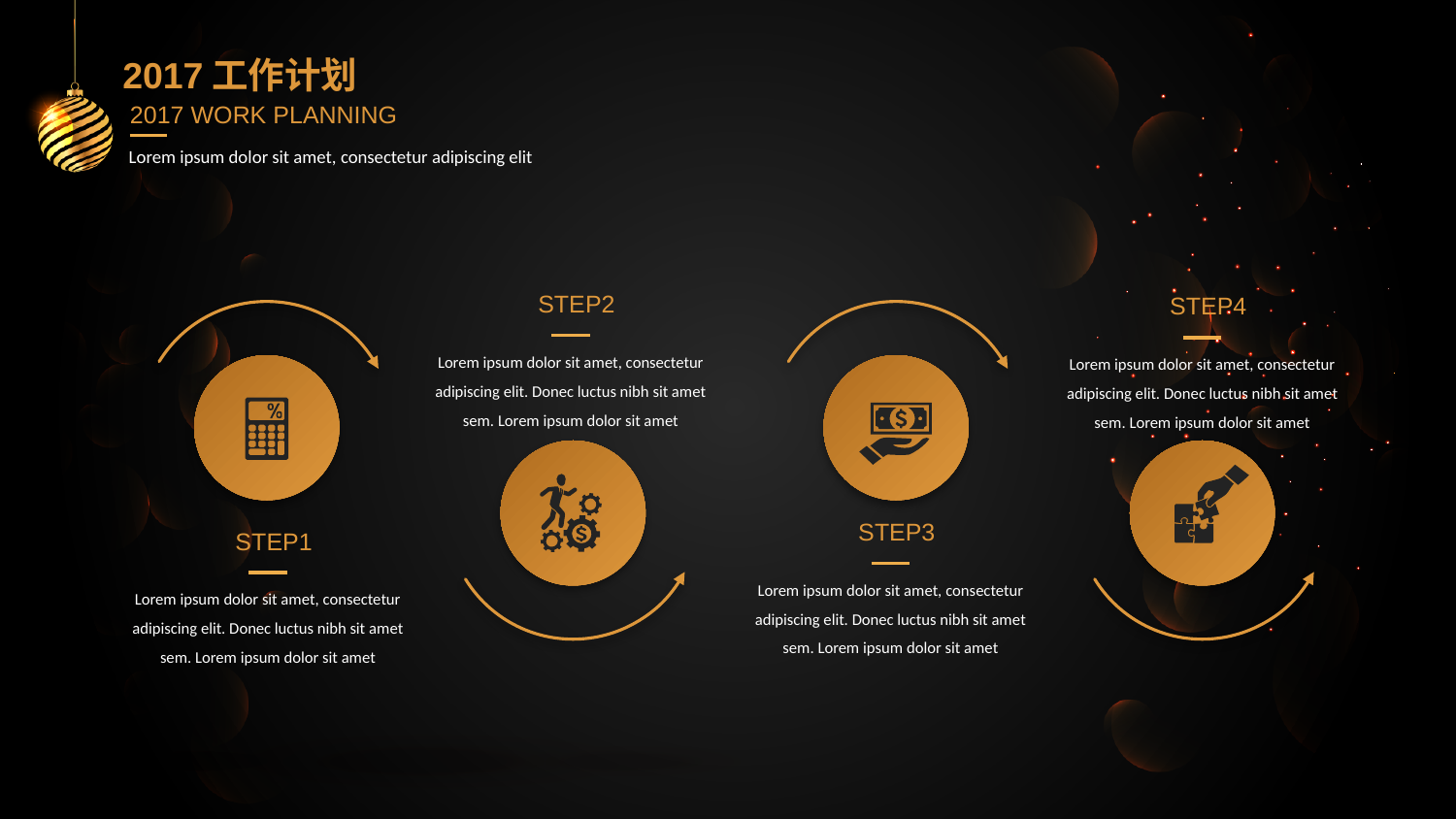

2017工作计划
2017 WORK PLANNING
Lorem ipsum dolor sit amet, consectetur adipiscing elit
STEP2
STEP4

Lorem ipsum dolor sit amet, consectetur adipiscing elit. Donec luctus nibh sit amet sem. Lorem ipsum dolor sit amet
Lorem ipsum dolor sit amet, consectetur adipiscing elit. Donec luctus nibh sit amet sem. Lorem ipsum dolor sit amet

STEP3
STEP1
Lorem ipsum dolor sit amet, consectetur adipiscing elit. Donec luctus nibh sit amet sem. Lorem ipsum dolor sit amet
Lorem ipsum dolor sit amet, consectetur adipiscing elit. Donec luctus nibh sit amet sem. Lorem ipsum dolor sit amet